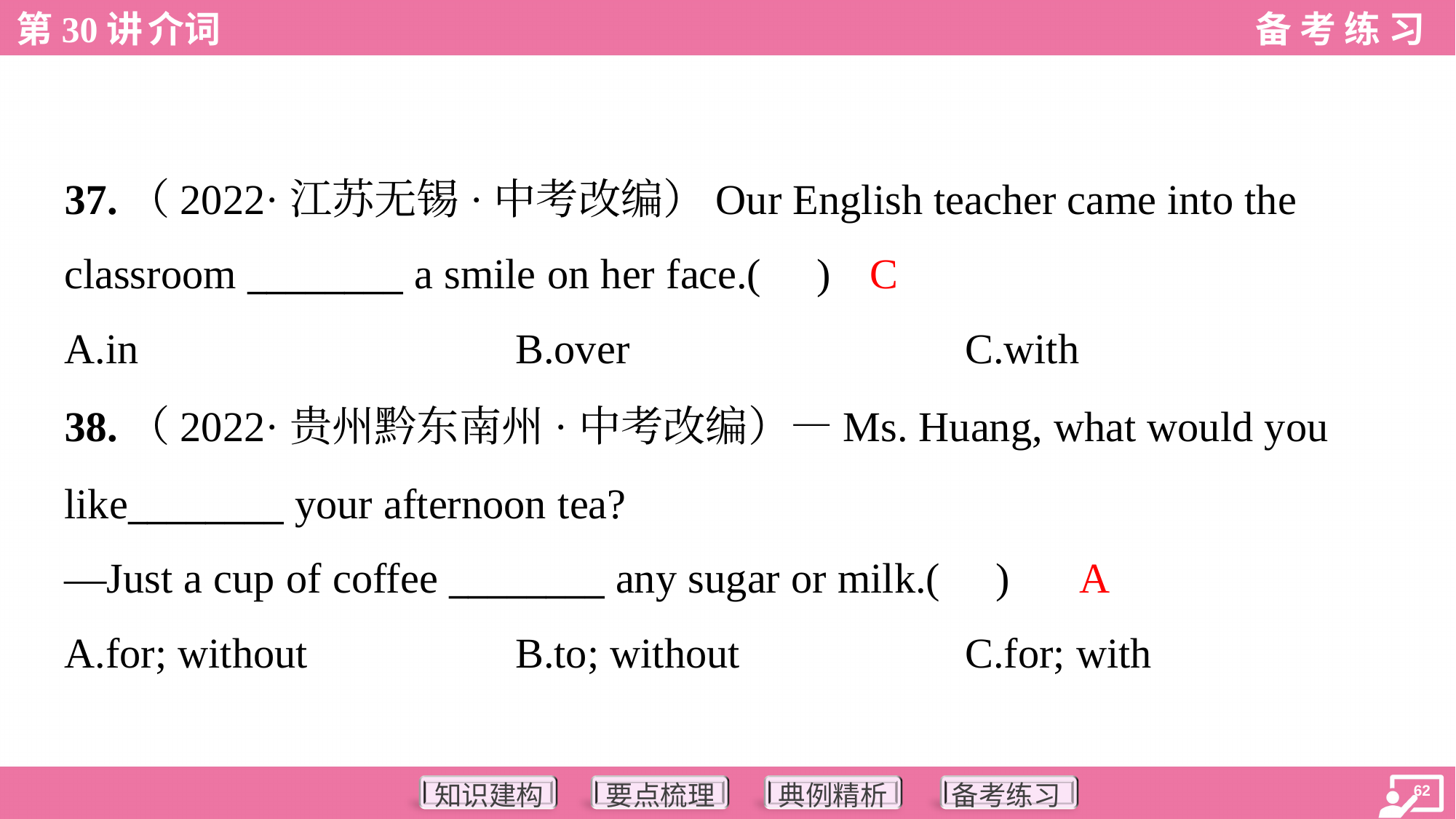

37.（2022·江苏无锡·中考改编）Our English teacher came into the
classroom ________ a smile on her face.(     )
C
A.in	B.over	C.with
38.（2022·贵州黔东南州·中考改编）—Ms. Huang, what would you
like________ your afternoon tea?
—Just a cup of coffee ________ any sugar or milk.(     )
A
A.for; without	B.to; without	C.for; with